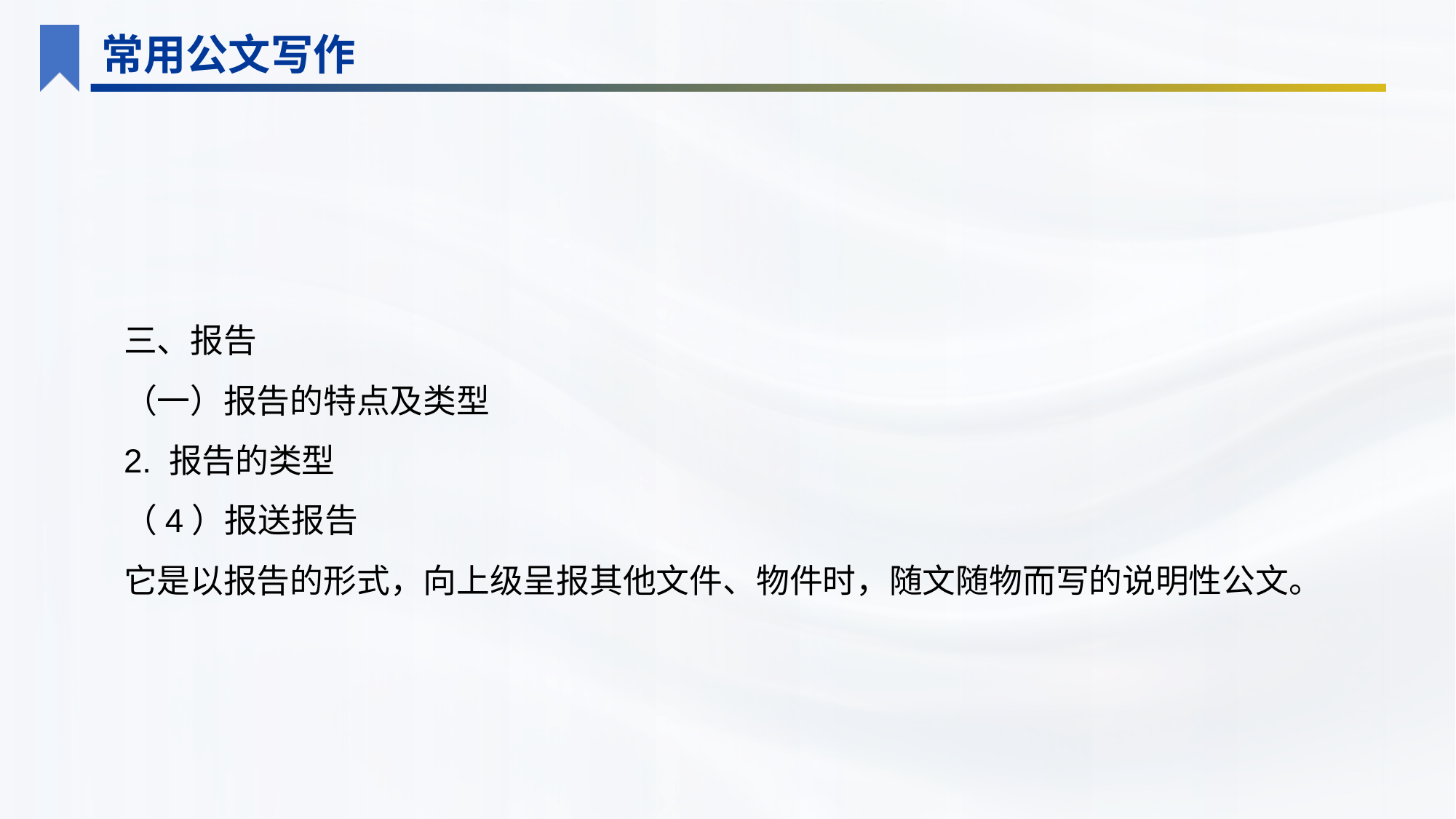

常用公文写作
三、报告
（一）报告的特点及类型
2. 报告的类型
（4）报送报告
它是以报告的形式，向上级呈报其他文件、物件时，随文随物而写的说明性公文。